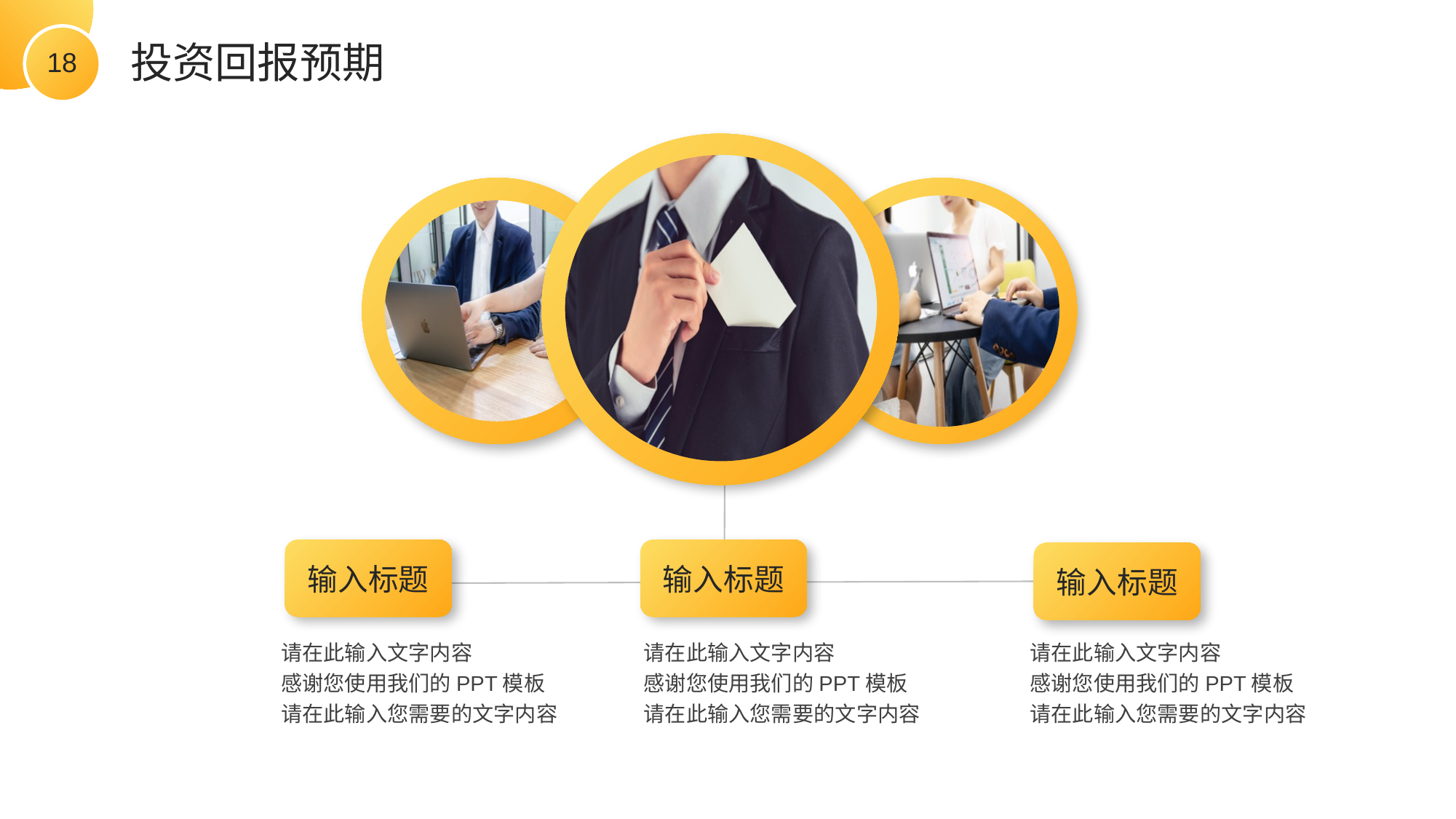

投资回报预期

输入标题
输入标题
输入标题
请在此输入文字内容
感谢您使用我们的PPT模板
请在此输入您需要的文字内容
请在此输入文字内容
感谢您使用我们的PPT模板
请在此输入您需要的文字内容
请在此输入文字内容
感谢您使用我们的PPT模板
请在此输入您需要的文字内容